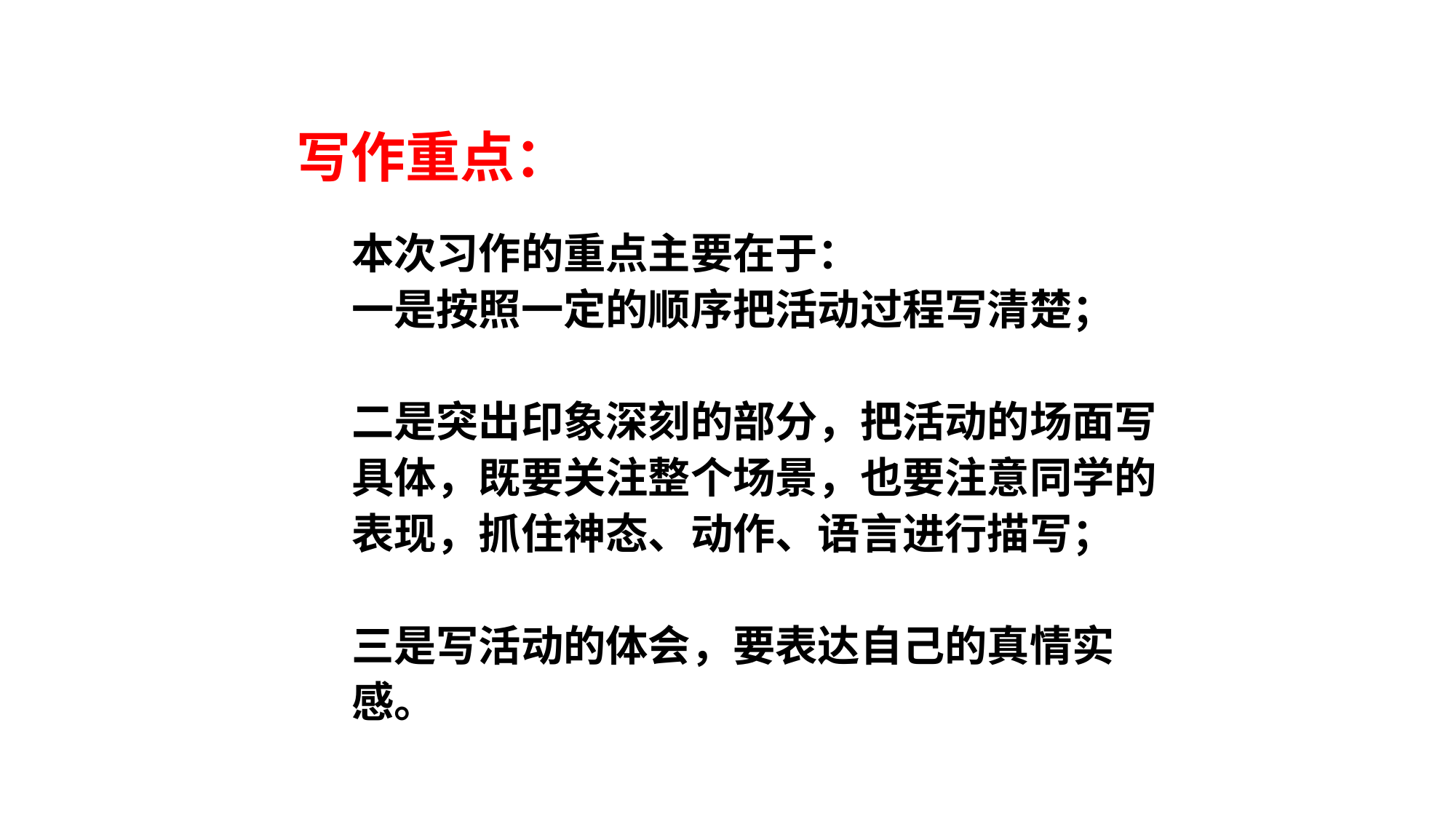

写作重点：
本次习作的重点主要在于：
一是按照一定的顺序把活动过程写清楚；

二是突出印象深刻的部分，把活动的场面写具体，既要关注整个场景，也要注意同学的表现，抓住神态、动作、语言进行描写；

三是写活动的体会，要表达自己的真情实感。